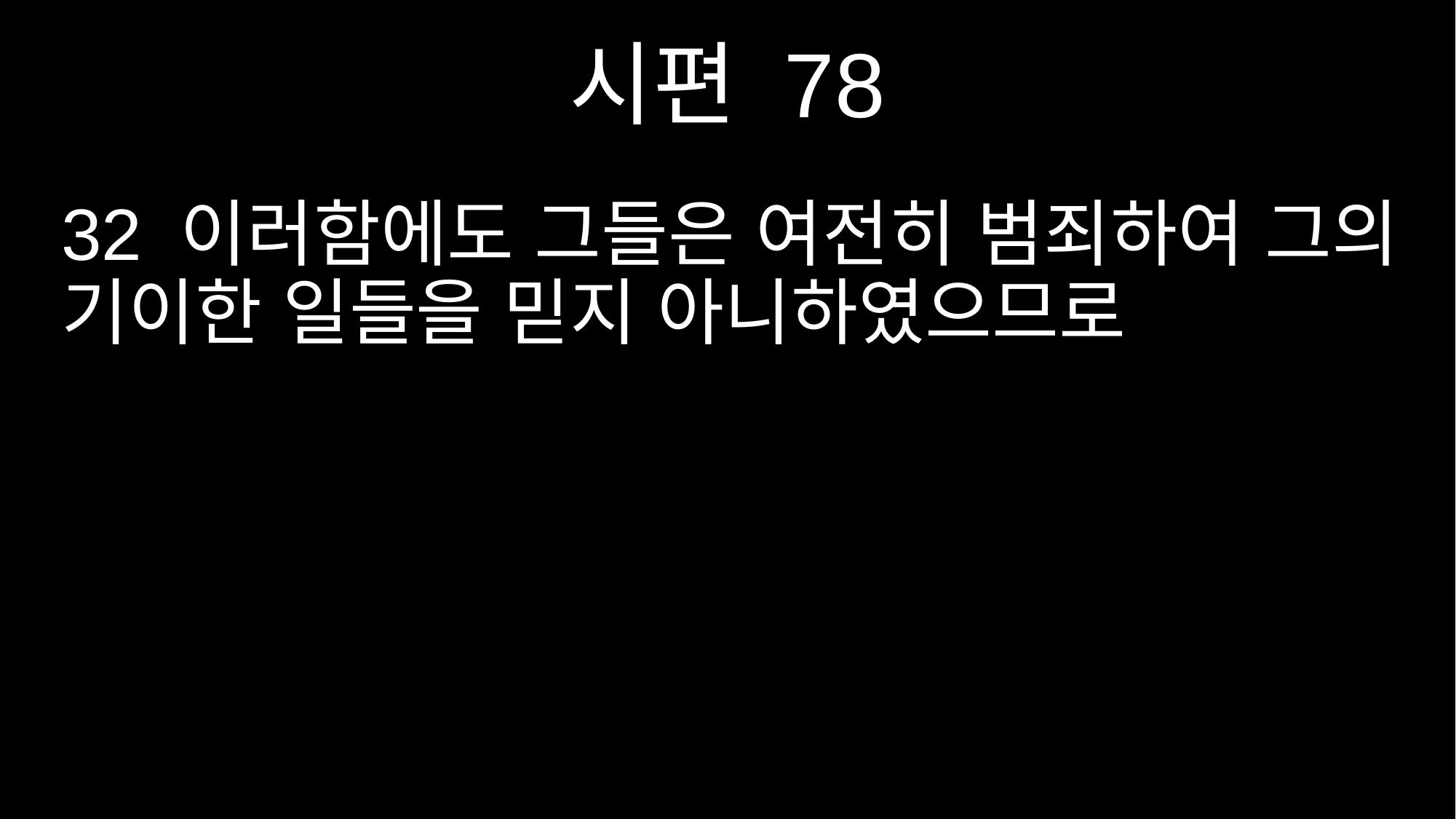

시편 78
32 이러함에도 그들은 여전히 범죄하여 그의 기이한 일들을 믿지 아니하였으므로